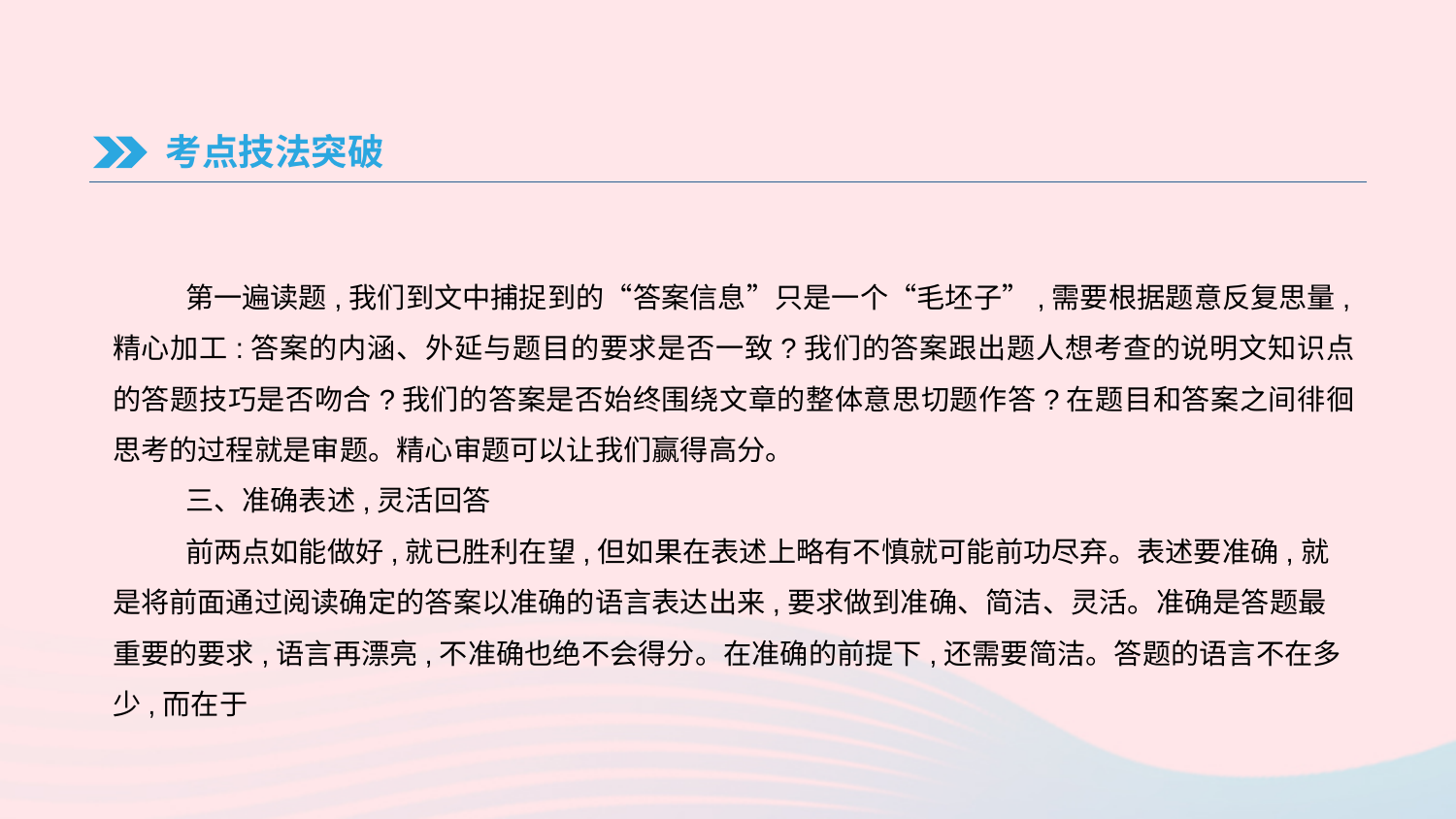

考点技法突破

第一遍读题,我们到文中捕捉到的“答案信息”只是一个“毛坯子”,需要根据题意反复思量,精心加工:答案的内涵、外延与题目的要求是否一致?我们的答案跟出题人想考查的说明文知识点的答题技巧是否吻合?我们的答案是否始终围绕文章的整体意思切题作答?在题目和答案之间徘徊思考的过程就是审题。精心审题可以让我们赢得高分。
三、准确表述,灵活回答
前两点如能做好,就已胜利在望,但如果在表述上略有不慎就可能前功尽弃。表述要准确,就是将前面通过阅读确定的答案以准确的语言表达出来,要求做到准确、简洁、灵活。准确是答题最重要的要求,语言再漂亮,不准确也绝不会得分。在准确的前提下,还需要简洁。答题的语言不在多少,而在于